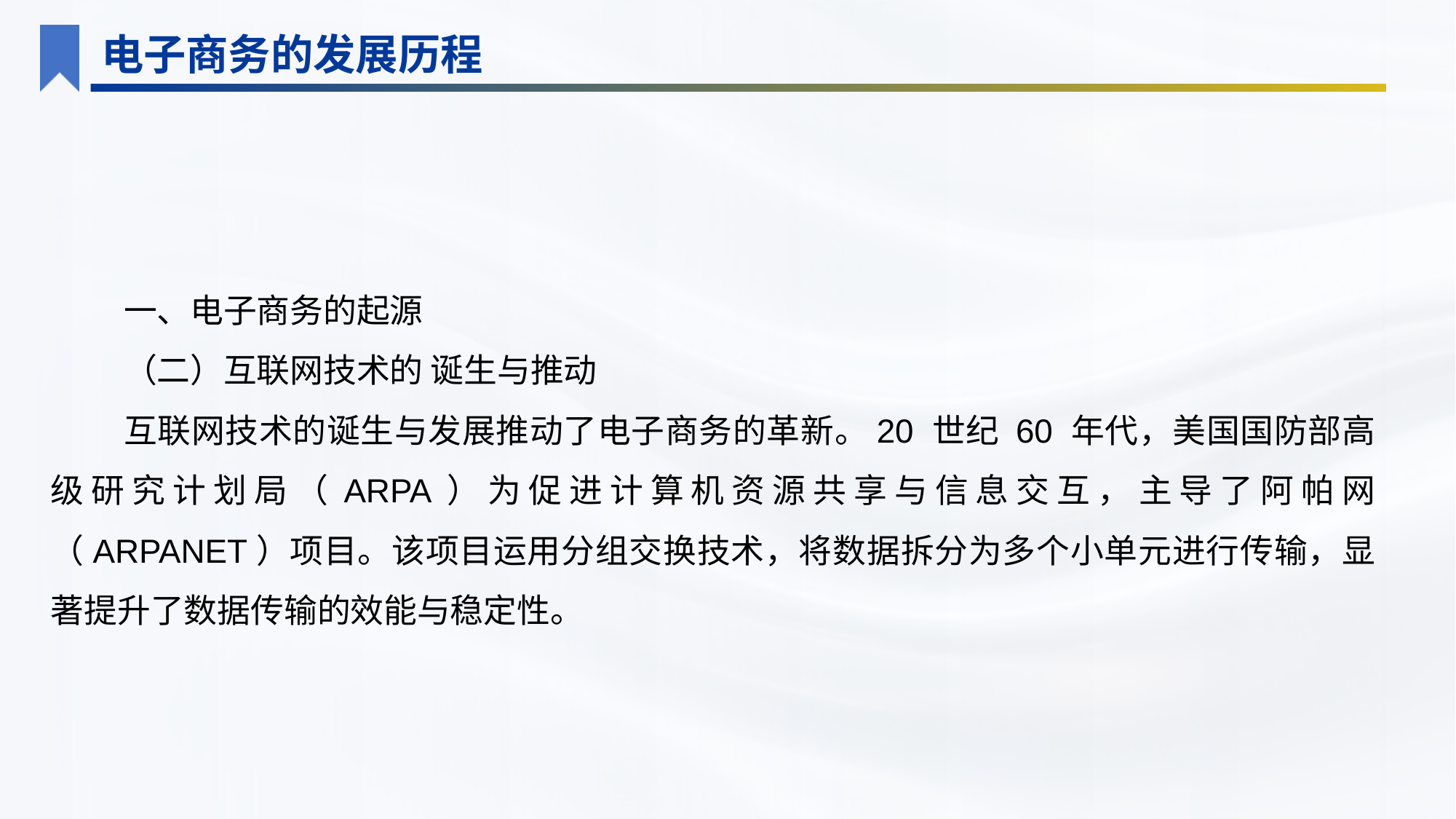

电子商务的发展历程
一、电子商务的起源
（二）互联网技术的 诞生与推动
互联网技术的诞生与发展推动了电子商务的革新。20 世纪 60 年代，美国国防部高级研究计划局（ARPA）为促进计算机资源共享与信息交互，主导了阿帕网（ARPANET）项目。该项目运用分组交换技术，将数据拆分为多个小单元进行传输，显著提升了数据传输的效能与稳定性。